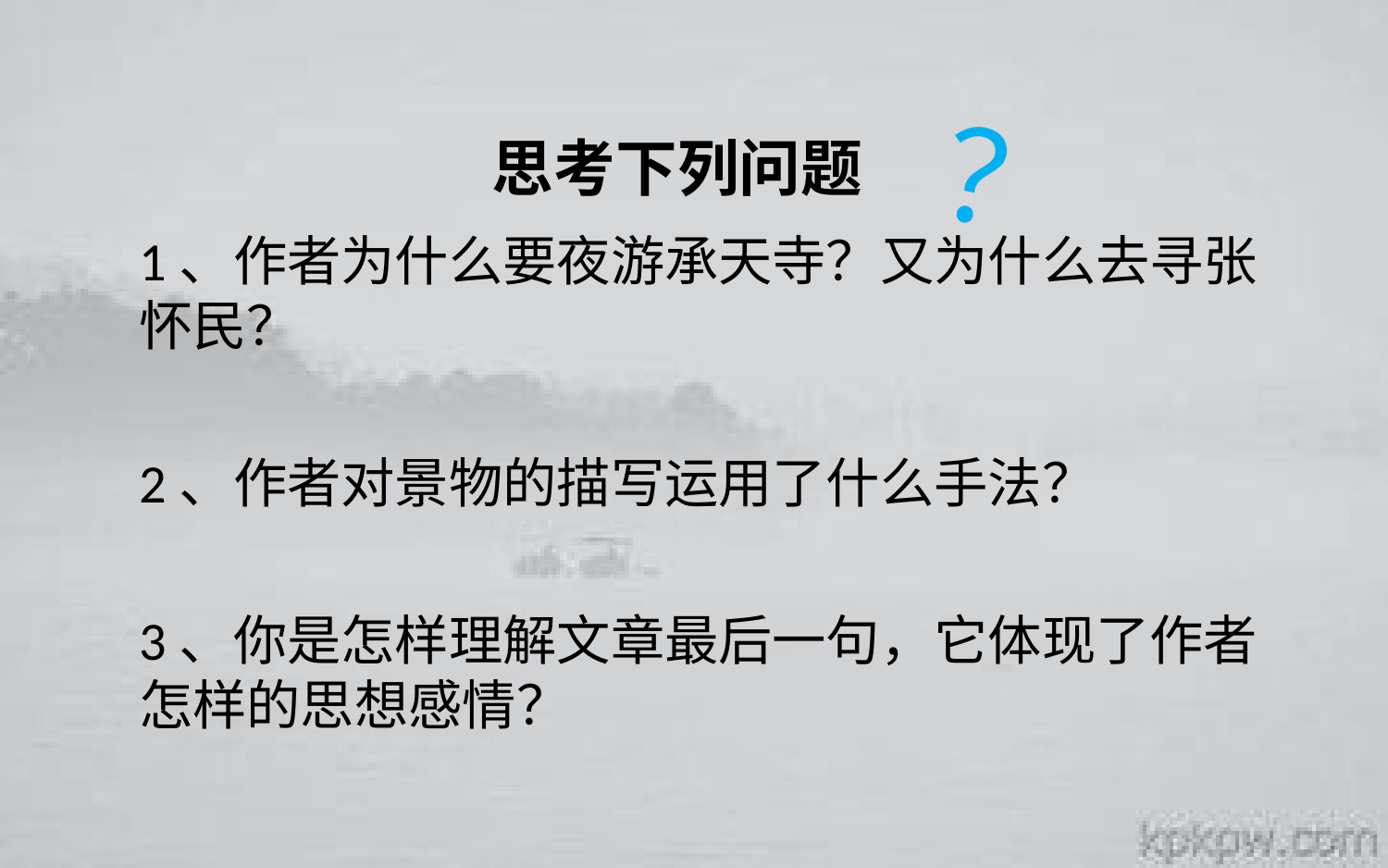

？
思考下列问题

1、作者为什么要夜游承天寺？又为什么去寻张怀民？
2、作者对景物的描写运用了什么手法？
3、你是怎样理解文章最后一句，它体现了作者怎样的思想感情？